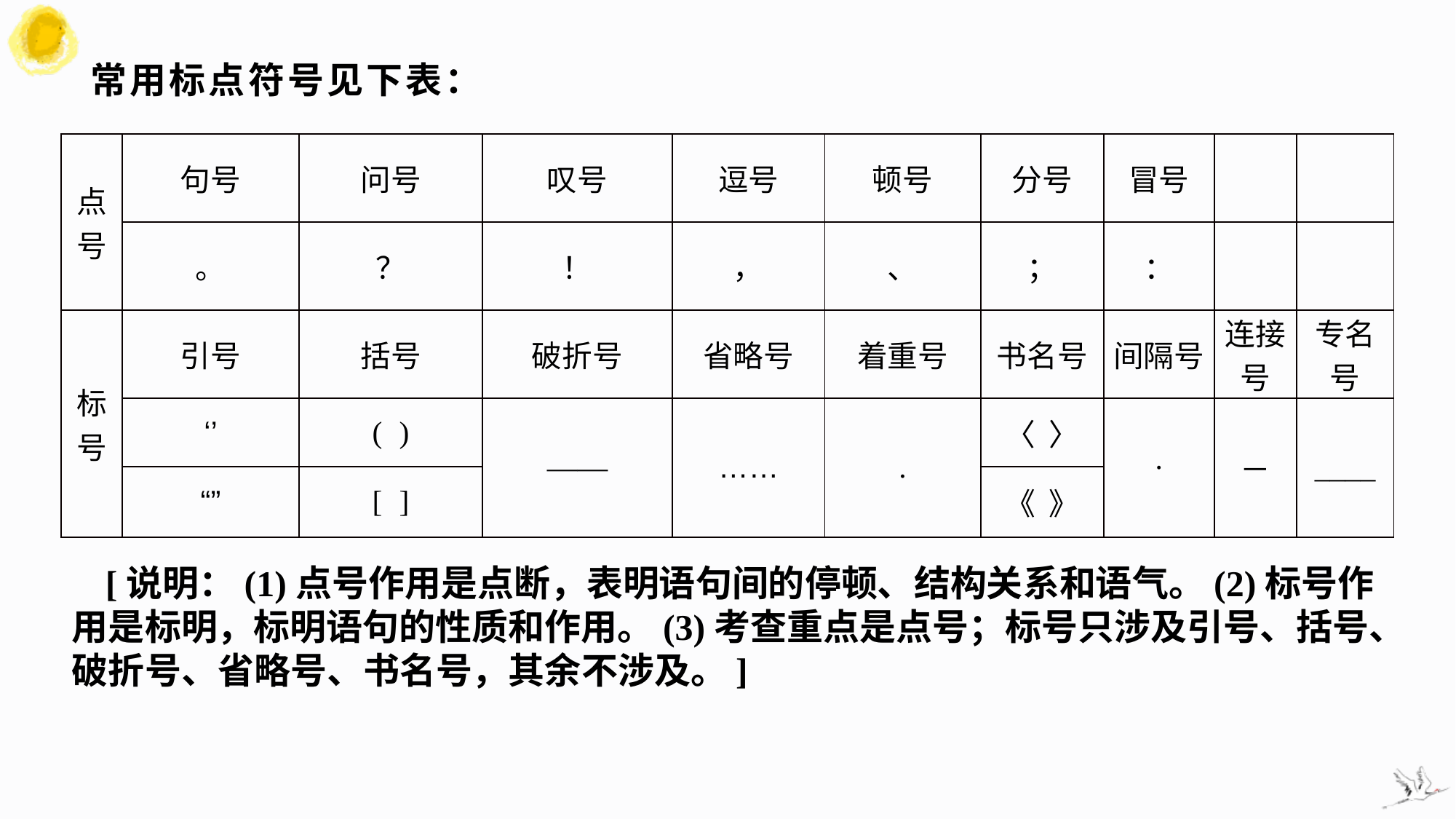

# 常用标点符号见下表：
| 点号 | 句号 | 问号 | 叹号 | 逗号 | 顿号 | 分号 | 冒号 |  |  |
| --- | --- | --- | --- | --- | --- | --- | --- | --- | --- |
|  | 。 | ？ | ！ | ， | 、 | ； | ： |  |  |
| 标号 | 引号 | 括号 | 破折号 | 省略号 | 着重号 | 书名号 | 间隔号 | 连接号 | 专名号 |
|  | ‘’ | ( ) | —— | …… | . | 〈 〉 | · | － | \_\_\_\_ |
|  | “” | [ ] |  |  |  | 《 》 |  |  |  |
[说明：(1)点号作用是点断，表明语句间的停顿、结构关系和语气。(2)标号作用是标明，标明语句的性质和作用。(3)考查重点是点号；标号只涉及引号、括号、破折号、省略号、书名号，其余不涉及。]